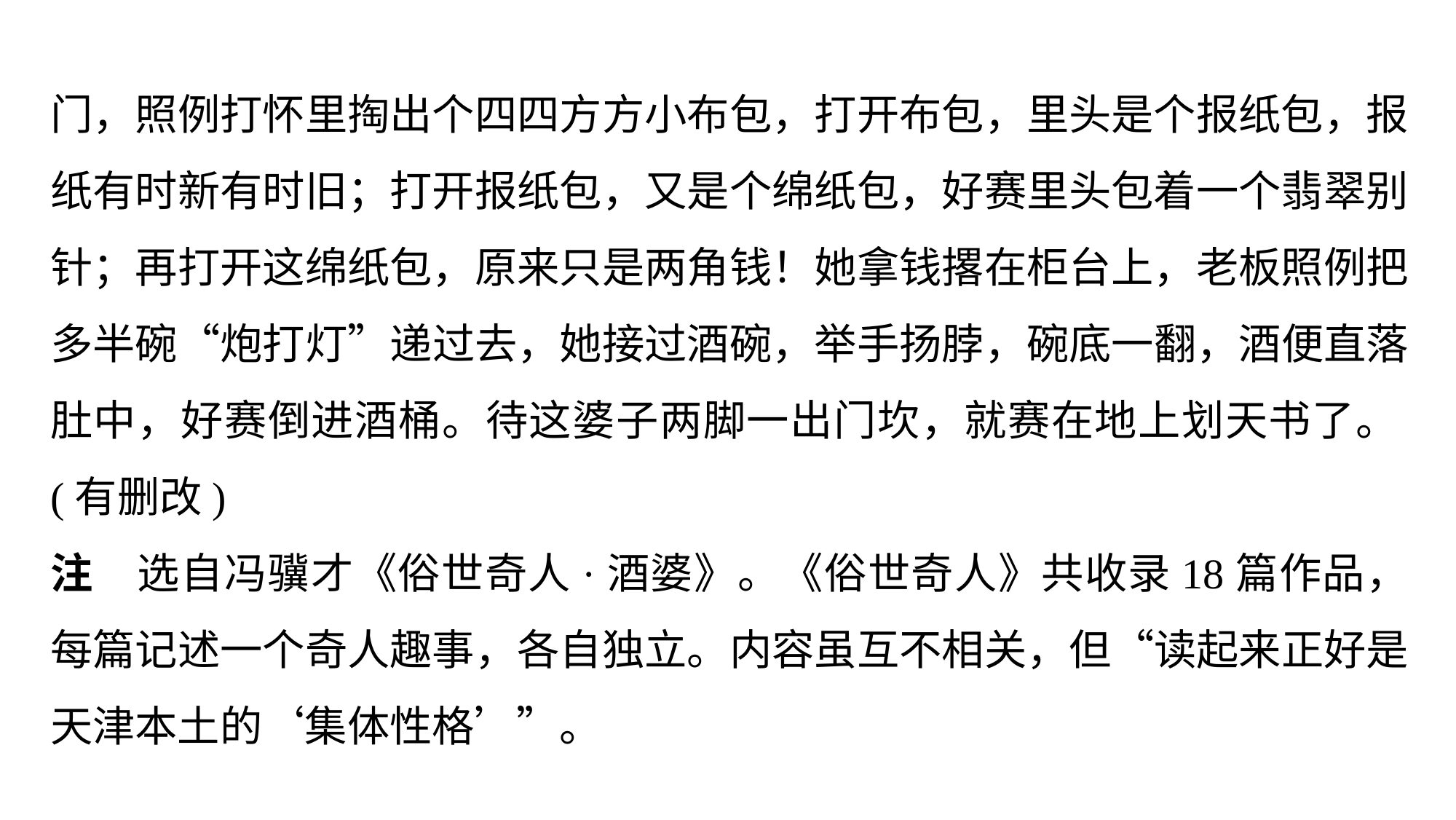

门，照例打怀里掏出个四四方方小布包，打开布包，里头是个报纸包，报纸有时新有时旧；打开报纸包，又是个绵纸包，好赛里头包着一个翡翠别针；再打开这绵纸包，原来只是两角钱！她拿钱撂在柜台上，老板照例把多半碗“炮打灯”递过去，她接过酒碗，举手扬脖，碗底一翻，酒便直落肚中，好赛倒进酒桶。待这婆子两脚一出门坎，就赛在地上划天书了。(有删改)
注　选自冯骥才《俗世奇人·酒婆》。《俗世奇人》共收录18篇作品，每篇记述一个奇人趣事，各自独立。内容虽互不相关，但“读起来正好是天津本土的‘集体性格’”。